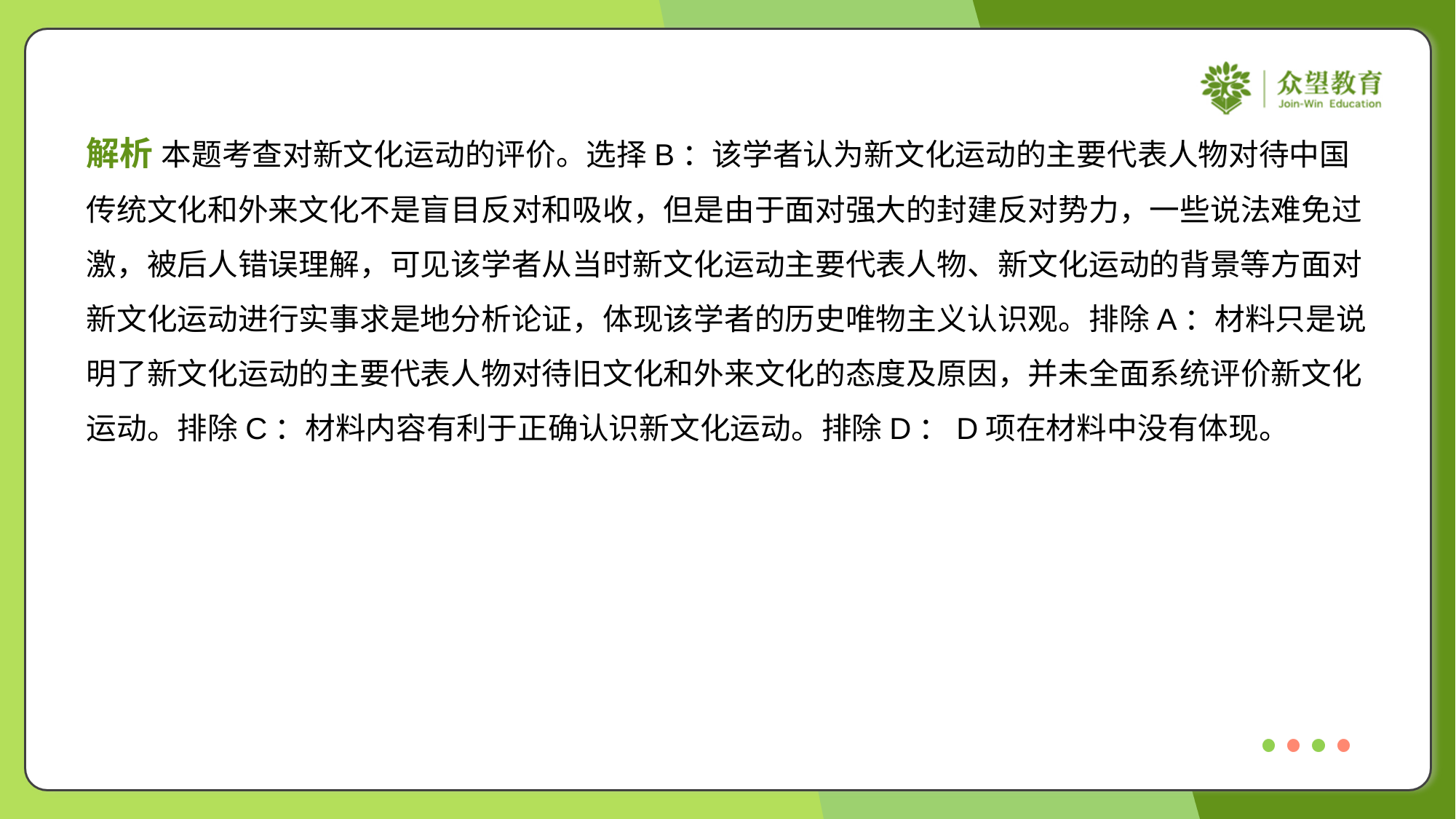

解析 本题考查对新文化运动的评价。选择B：该学者认为新文化运动的主要代表人物对待中国
传统文化和外来文化不是盲目反对和吸收，但是由于面对强大的封建反对势力，一些说法难免过
激，被后人错误理解，可见该学者从当时新文化运动主要代表人物、新文化运动的背景等方面对
新文化运动进行实事求是地分析论证，体现该学者的历史唯物主义认识观。排除A：材料只是说
明了新文化运动的主要代表人物对待旧文化和外来文化的态度及原因，并未全面系统评价新文化
运动。排除C：材料内容有利于正确认识新文化运动。排除D：D项在材料中没有体现。